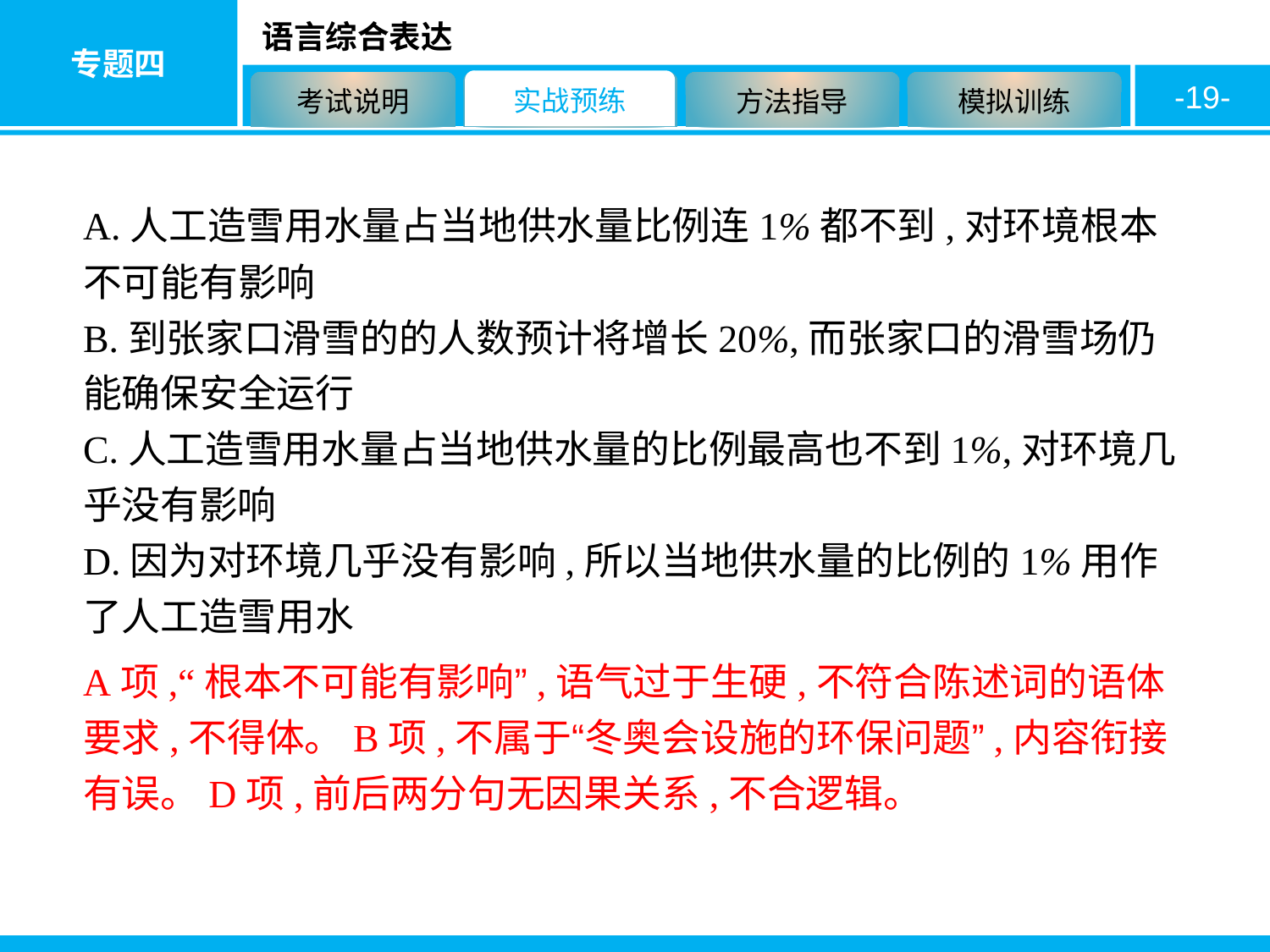

-19-
A.人工造雪用水量占当地供水量比例连1%都不到,对环境根本不可能有影响
B.到张家口滑雪的的人数预计将增长20%,而张家口的滑雪场仍能确保安全运行
C.人工造雪用水量占当地供水量的比例最高也不到1%,对环境几乎没有影响
D.因为对环境几乎没有影响,所以当地供水量的比例的1%用作了人工造雪用水
A项,“根本不可能有影响”,语气过于生硬,不符合陈述词的语体要求,不得体。B项,不属于“冬奥会设施的环保问题”,内容衔接有误。D项,前后两分句无因果关系,不合逻辑。